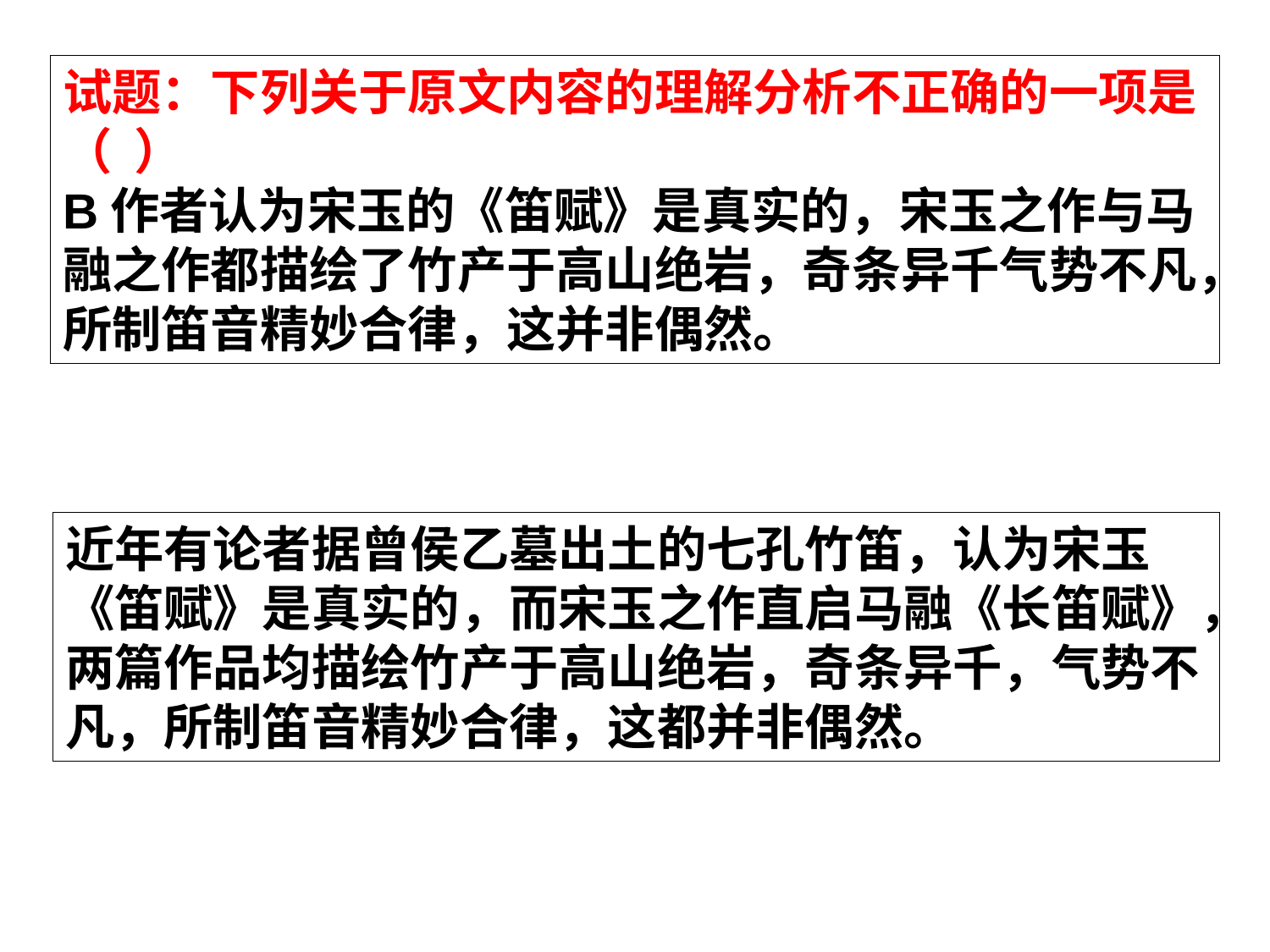

试题：下列关于原文内容的理解分析不正确的一项是（  ）
B作者认为宋玉的《笛赋》是真实的，宋玉之作与马融之作都描绘了竹产于高山绝岩，奇条异千气势不凡，所制笛音精妙合律，这并非偶然。
近年有论者据曾侯乙墓出土的七孔竹笛，认为宋玉《笛赋》是真实的，而宋玉之作直启马融《长笛赋》，两篇作品均描绘竹产于高山绝岩，奇条异千，气势不凡，所制笛音精妙合律，这都并非偶然。